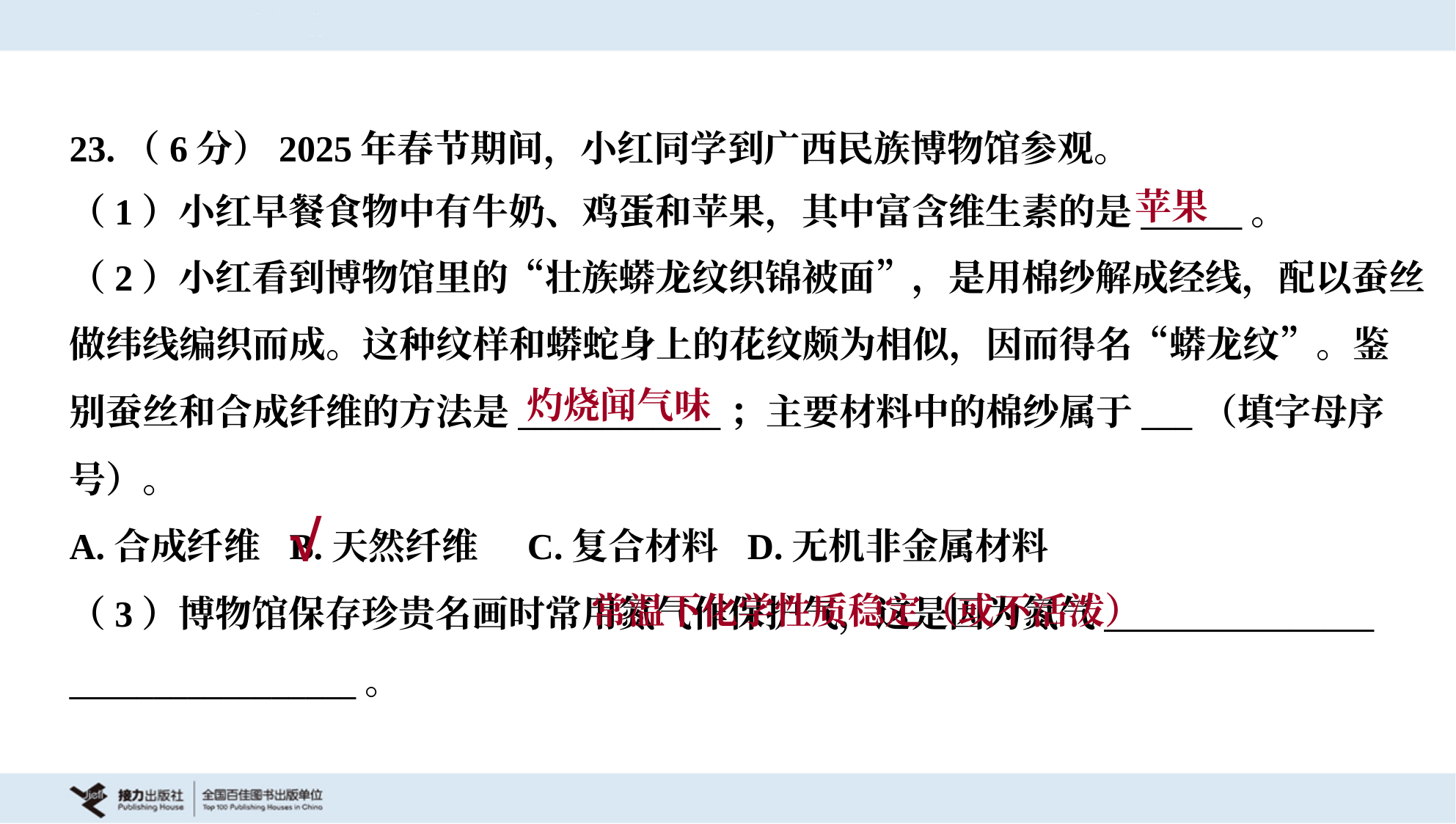

23.（6分）2025年春节期间，小红同学到广西民族博物馆参观。
苹果
（1）小红早餐食物中有牛奶、鸡蛋和苹果，其中富含维生素的是______。
（2）小红看到博物馆里的“壮族蟒龙纹织锦被面”，是用棉纱解成经线，配以蚕丝
做纬线编织而成。这种纹样和蟒蛇身上的花纹颇为相似，因而得名“蟒龙纹”。鉴
别蚕丝和合成纤维的方法是____________；主要材料中的棉纱属于___（填字母序
号）。
A.合成纤维 	B.天然纤维	 C.复合材料	 D.无机非金属材料
灼烧闻气味
√
                                                        常温下化学性质稳定（或不活泼）
（3）博物馆保存珍贵名画时常用氮气作保护气，这是因为氮气________________
_________________。